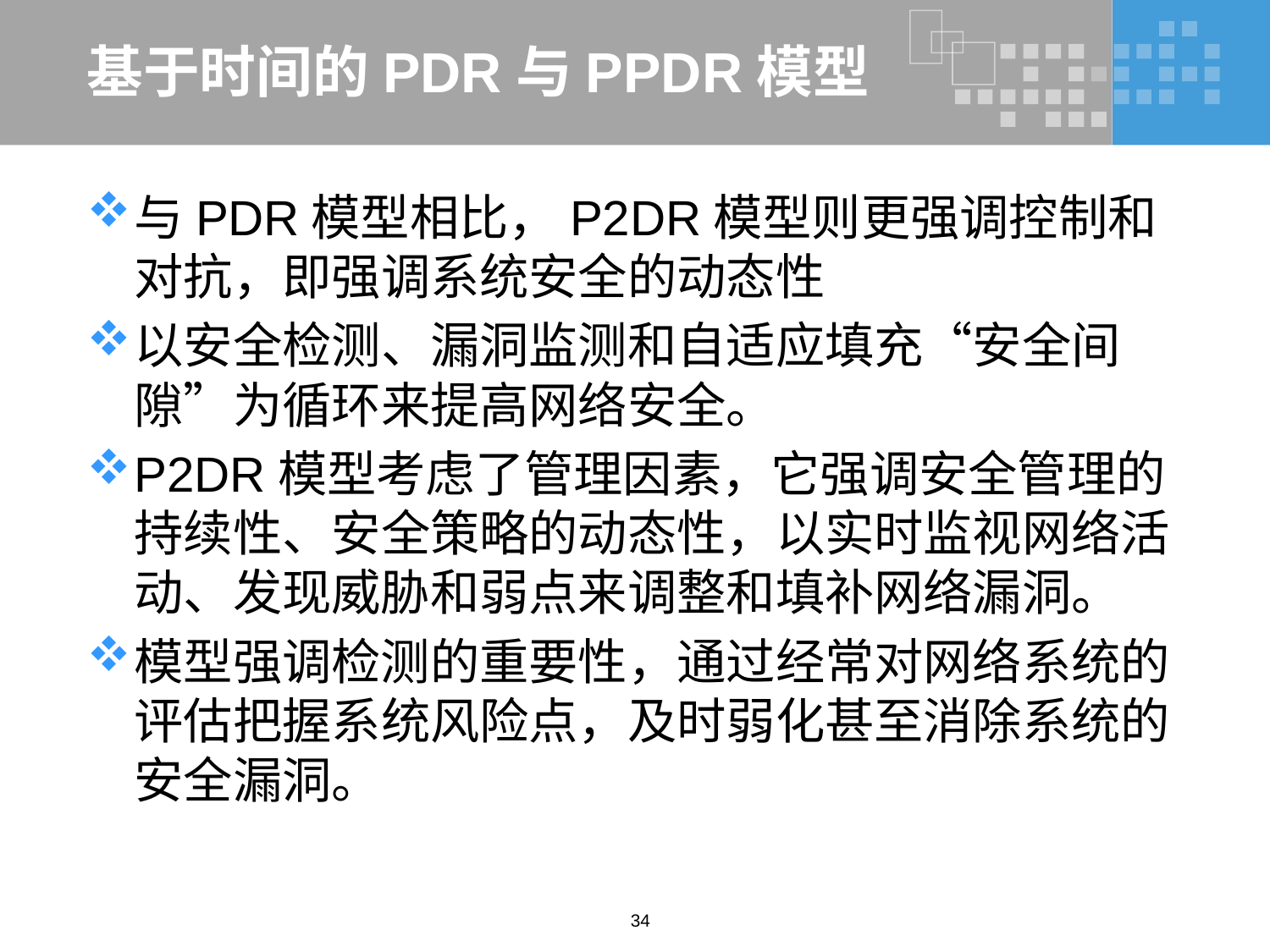

# 基于时间的PDR与PPDR模型
与PDR模型相比，P2DR模型则更强调控制和对抗，即强调系统安全的动态性
以安全检测、漏洞监测和自适应填充“安全间隙”为循环来提高网络安全。
P2DR模型考虑了管理因素，它强调安全管理的持续性、安全策略的动态性，以实时监视网络活动、发现威胁和弱点来调整和填补网络漏洞。
模型强调检测的重要性，通过经常对网络系统的评估把握系统风险点，及时弱化甚至消除系统的安全漏洞。
34